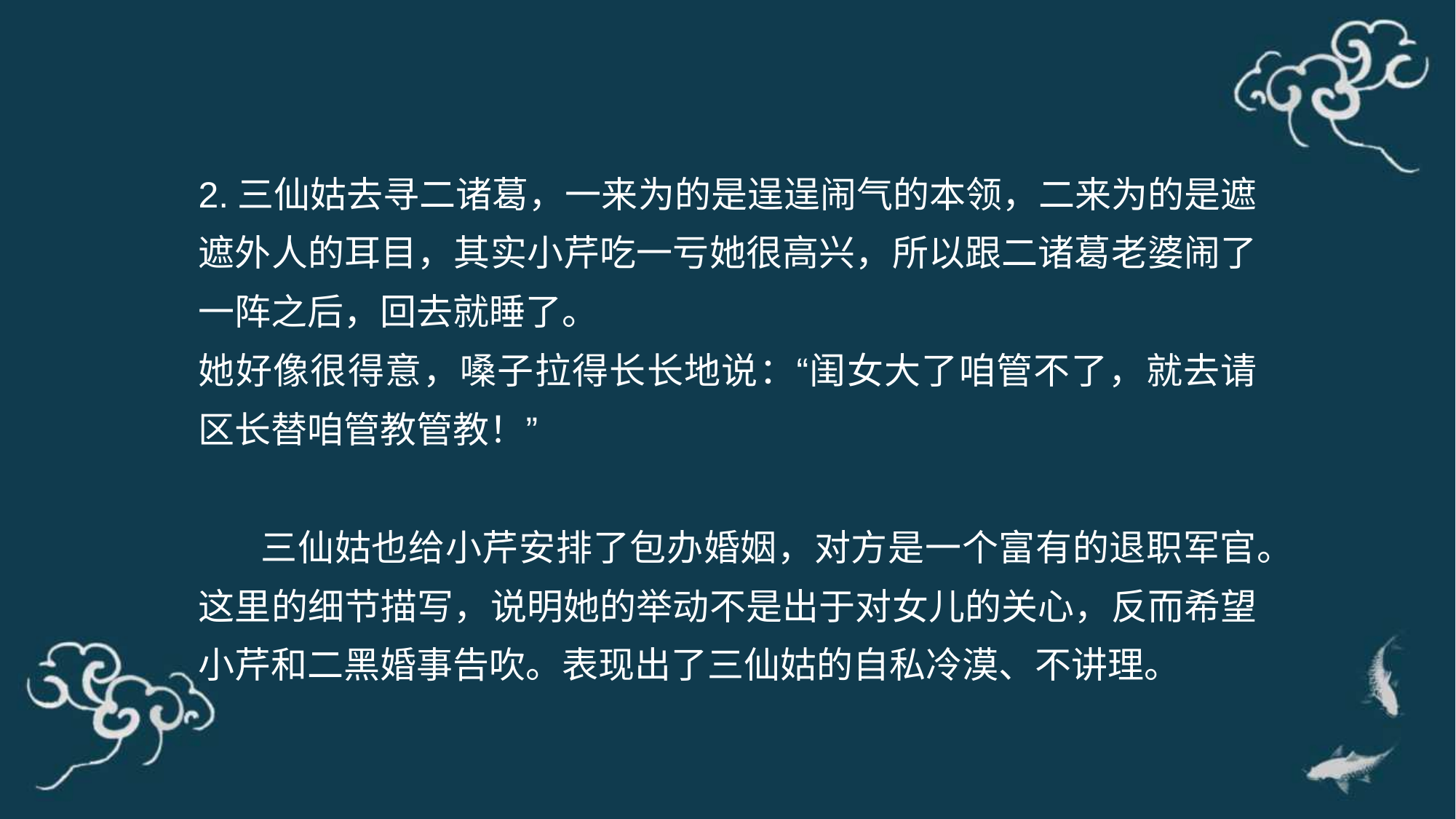

2.三仙姑去寻二诸葛，一来为的是逞逞闹气的本领，二来为的是遮遮外人的耳目，其实小芹吃一亏她很高兴，所以跟二诸葛老婆闹了一阵之后，回去就睡了。
她好像很得意，嗓子拉得长长地说：“闺女大了咱管不了，就去请区长替咱管教管教！”

  三仙姑也给小芹安排了包办婚姻，对方是一个富有的退职军官。这里的细节描写，说明她的举动不是出于对女儿的关心，反而希望小芹和二黑婚事告吹。表现出了三仙姑的自私冷漠、不讲理。